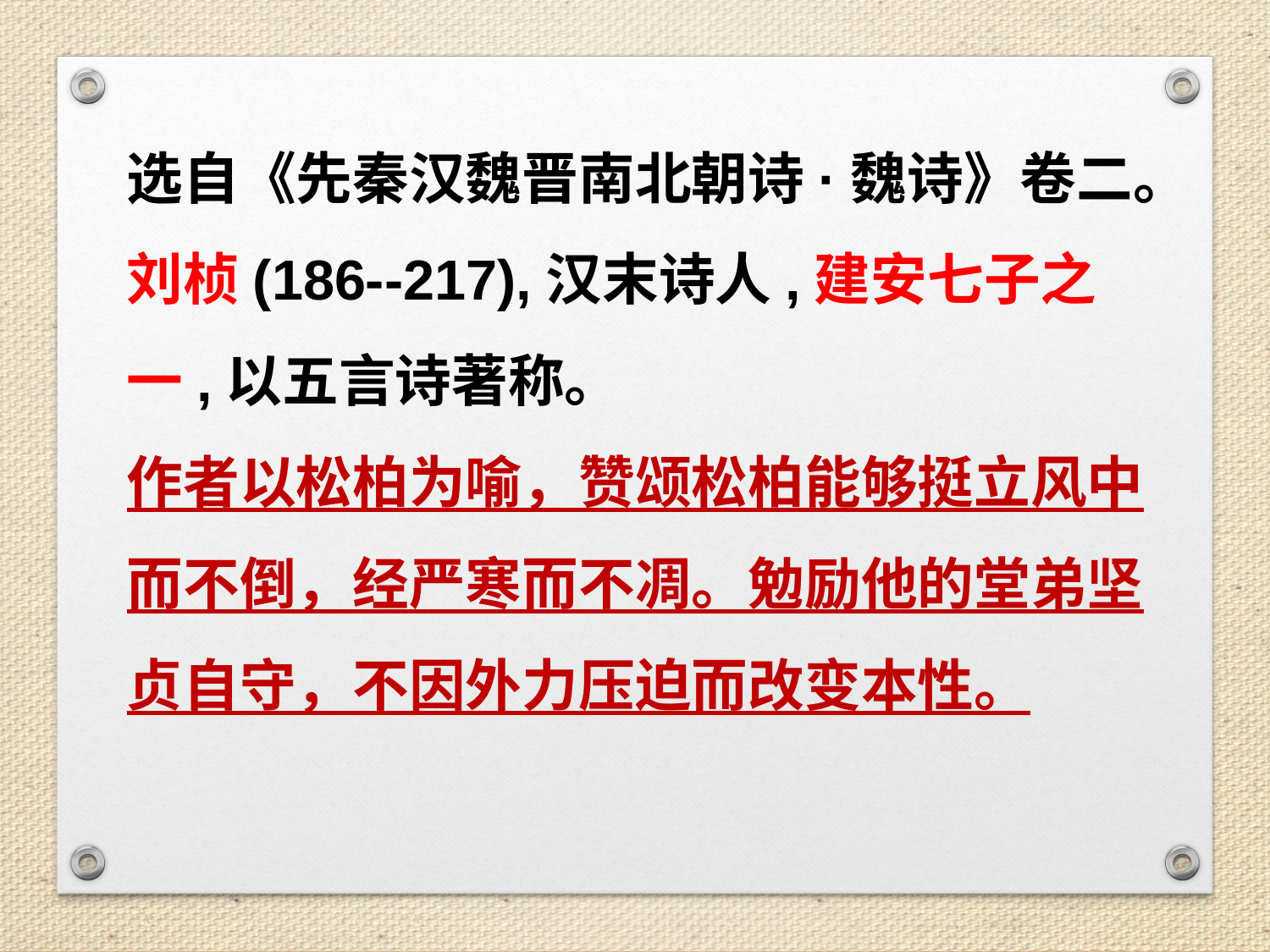

选自《先秦汉魏晋南北朝诗·魏诗》卷二。
刘桢(186--217),汉末诗人,建安七子之一,以五言诗著称。
作者以松柏为喻，赞颂松柏能够挺立风中而不倒，经严寒而不凋。勉励他的堂弟坚贞自守，不因外力压迫而改变本性。